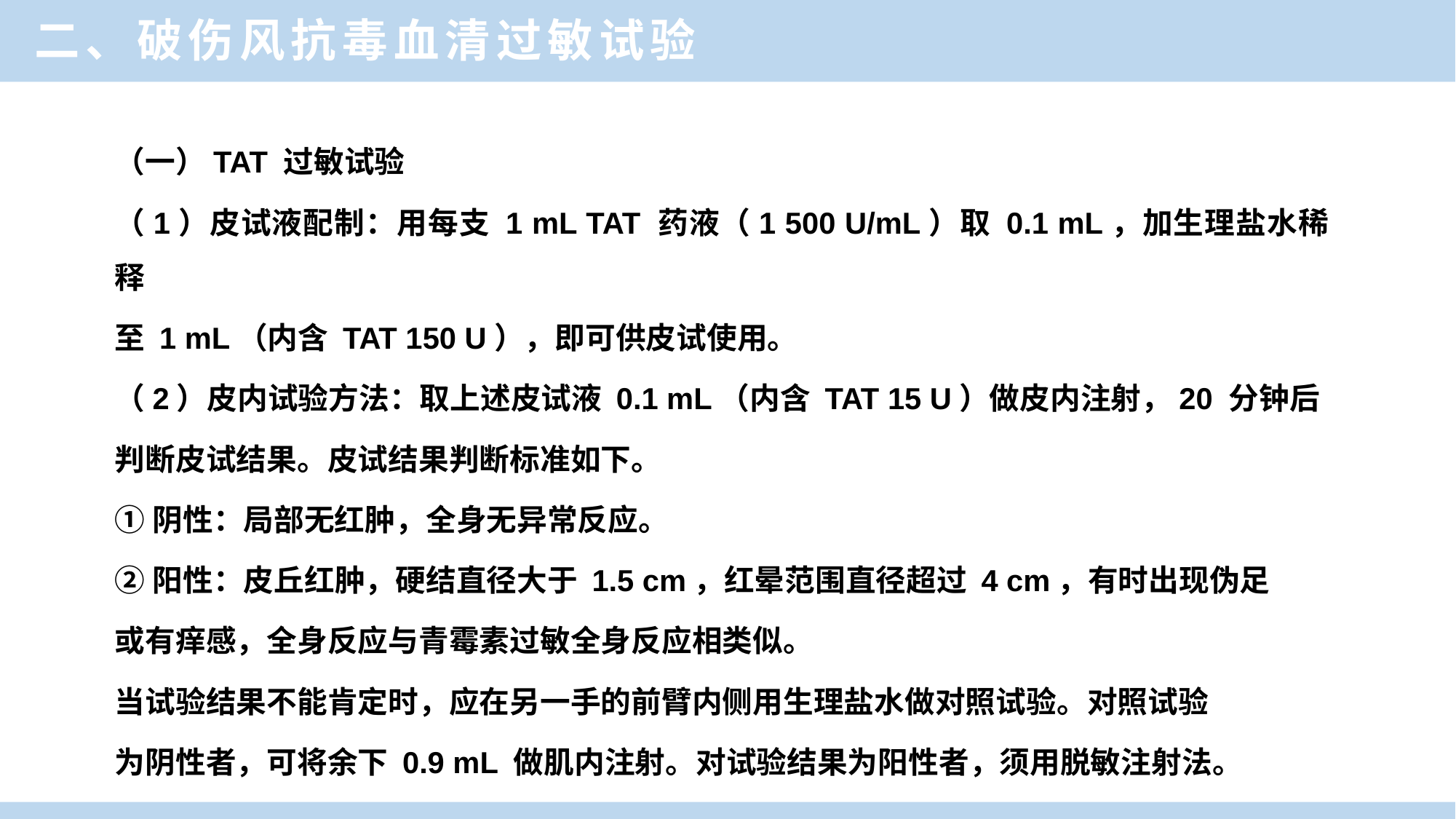

二、破伤风抗毒血清过敏试验
（一）TAT 过敏试验
（1）皮试液配制：用每支 1 mL TAT 药液（1 500 U/mL）取 0.1 mL，加生理盐水稀释
至 1 mL（内含 TAT 150 U），即可供皮试使用。
（2）皮内试验方法：取上述皮试液 0.1 mL（内含 TAT 15 U）做皮内注射，20 分钟后
判断皮试结果。皮试结果判断标准如下。
①阴性：局部无红肿，全身无异常反应。
②阳性：皮丘红肿，硬结直径大于 1.5 cm，红晕范围直径超过 4 cm，有时出现伪足
或有痒感，全身反应与青霉素过敏全身反应相类似。
当试验结果不能肯定时，应在另一手的前臂内侧用生理盐水做对照试验。对照试验
为阴性者，可将余下 0.9 mL 做肌内注射。对试验结果为阳性者，须用脱敏注射法。